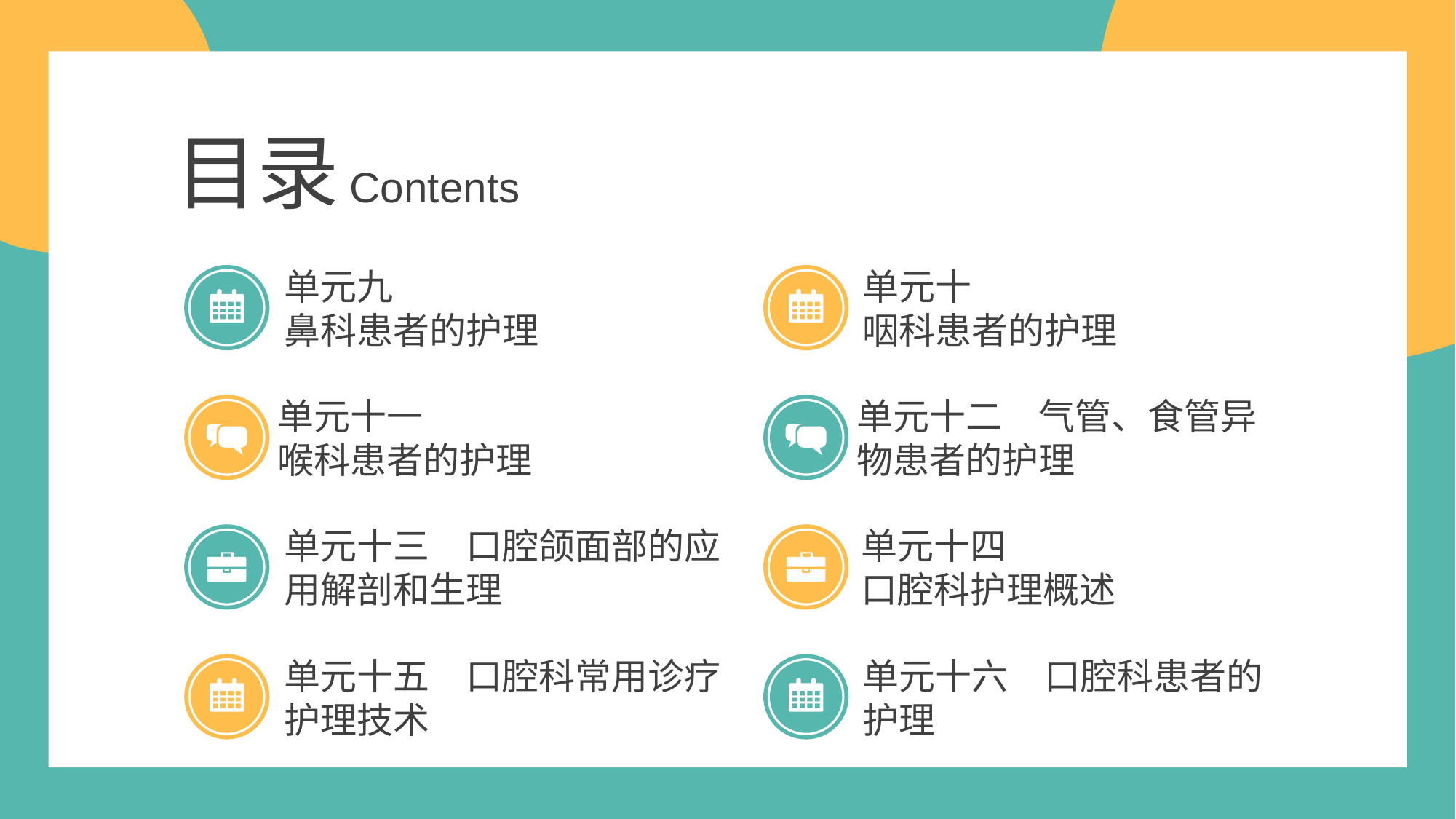

目录
Contents

单元九
鼻科患者的护理

单元十
咽科患者的护理

单元十一
喉科患者的护理

单元十二　气管、食管异物患者的护理

单元十三　口腔颌面部的应用解剖和生理

单元十四
口腔科护理概述

单元十五　口腔科常用诊疗护理技术

单元十六　口腔科患者的护理